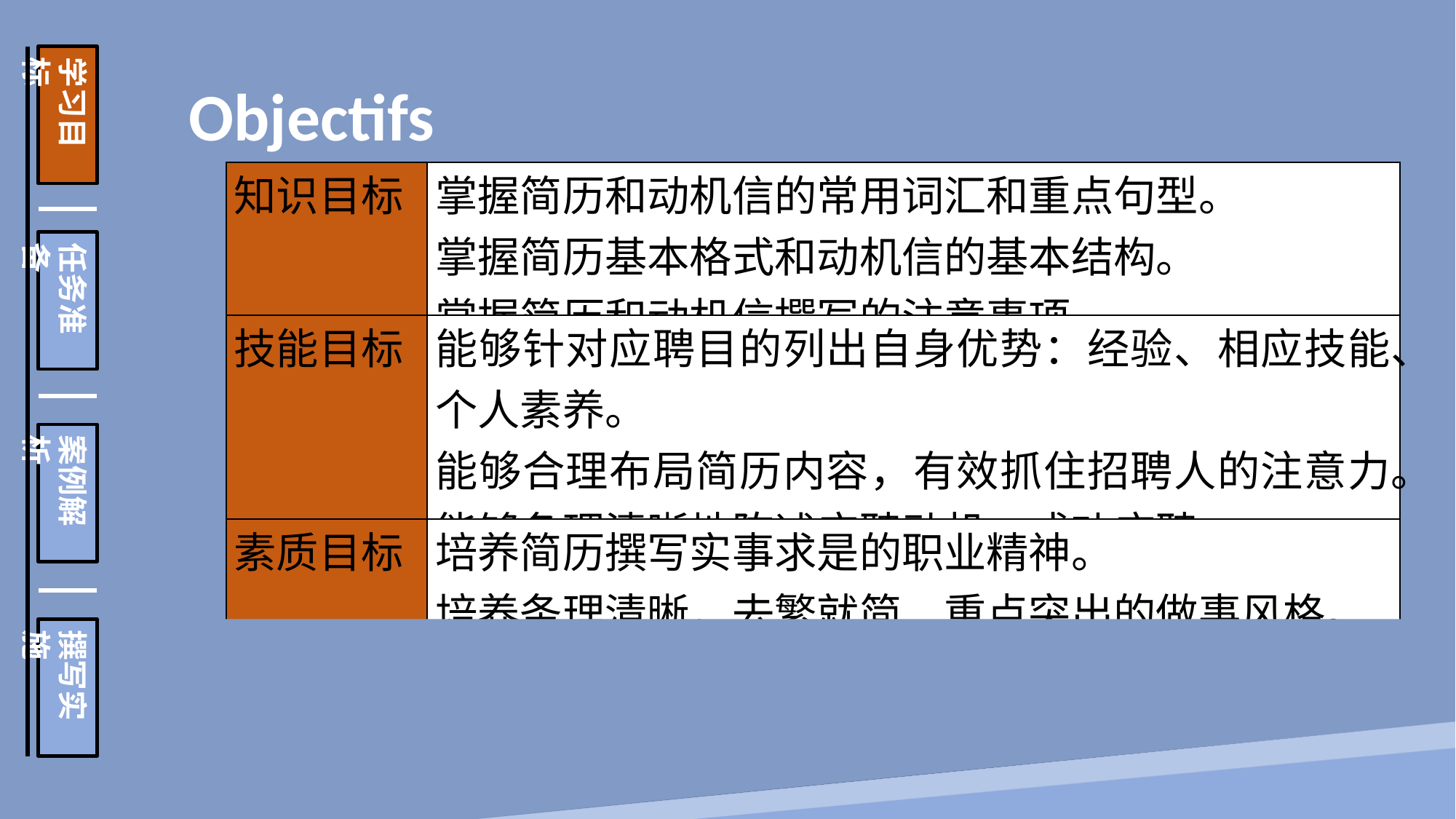

学习目标
任务准备
案例解析
撰写实施
Objectifs
| 知识目标 | 掌握简历和动机信的常用词汇和重点句型。 掌握简历基本格式和动机信的基本结构。 掌握简历和动机信撰写的注意事项。 |
| --- | --- |
| 技能目标 | 能够针对应聘目的列出自身优势：经验、相应技能、个人素养。 能够合理布局简历内容，有效抓住招聘人的注意力。 能够条理清晰地陈述应聘动机，成功应聘。 |
| 素质目标 | 培养简历撰写实事求是的职业精神。 培养条理清晰，去繁就简、重点突出的做事风格。 |
| 重、难点 | 常用词汇、表达式的习得。 |